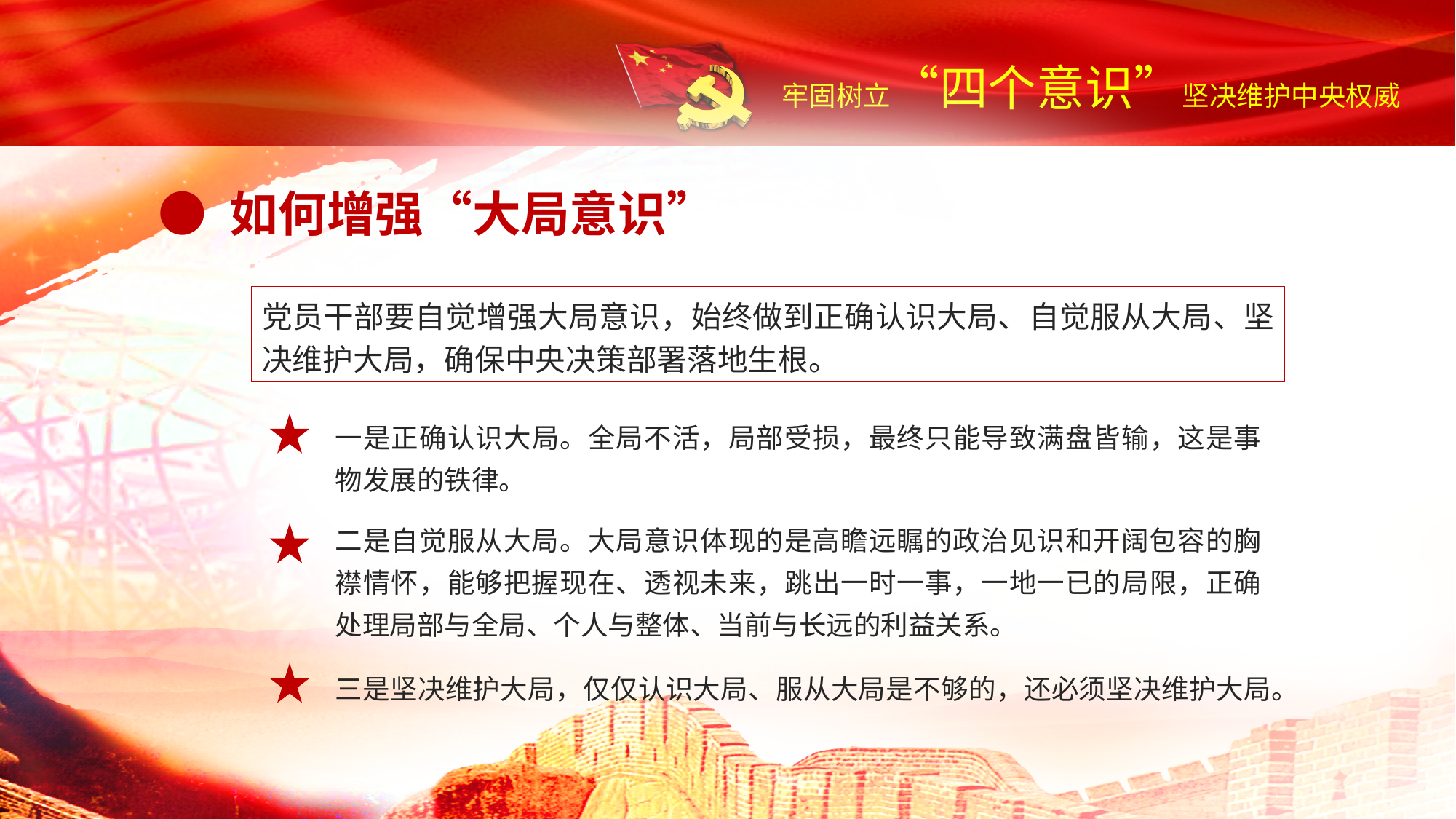

● 如何增强“大局意识”
党员干部要自觉增强大局意识，始终做到正确认识大局、自觉服从大局、坚决维护大局，确保中央决策部署落地生根。

一是正确认识大局。全局不活，局部受损，最终只能导致满盘皆输，这是事物发展的铁律。

二是自觉服从大局。大局意识体现的是高瞻远瞩的政治见识和开阔包容的胸襟情怀，能够把握现在、透视未来，跳出一时一事，一地一已的局限，正确处理局部与全局、个人与整体、当前与长远的利益关系。

三是坚决维护大局，仅仅认识大局、服从大局是不够的，还必须坚决维护大局。